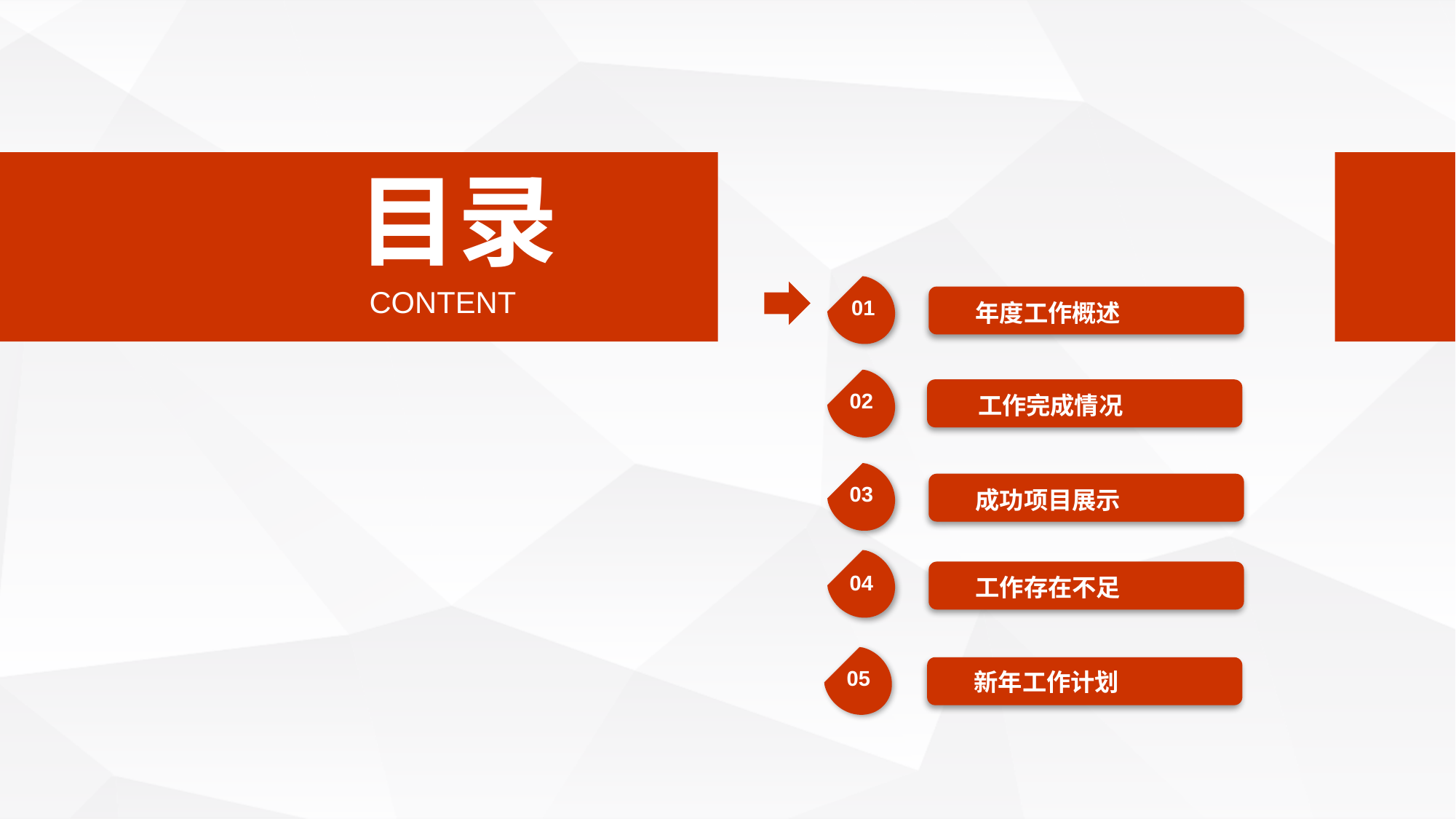

目录
CONTENT

01

年度工作概述

02

工作完成情况

03

成功项目展示

04

工作存在不足

05

新年工作计划